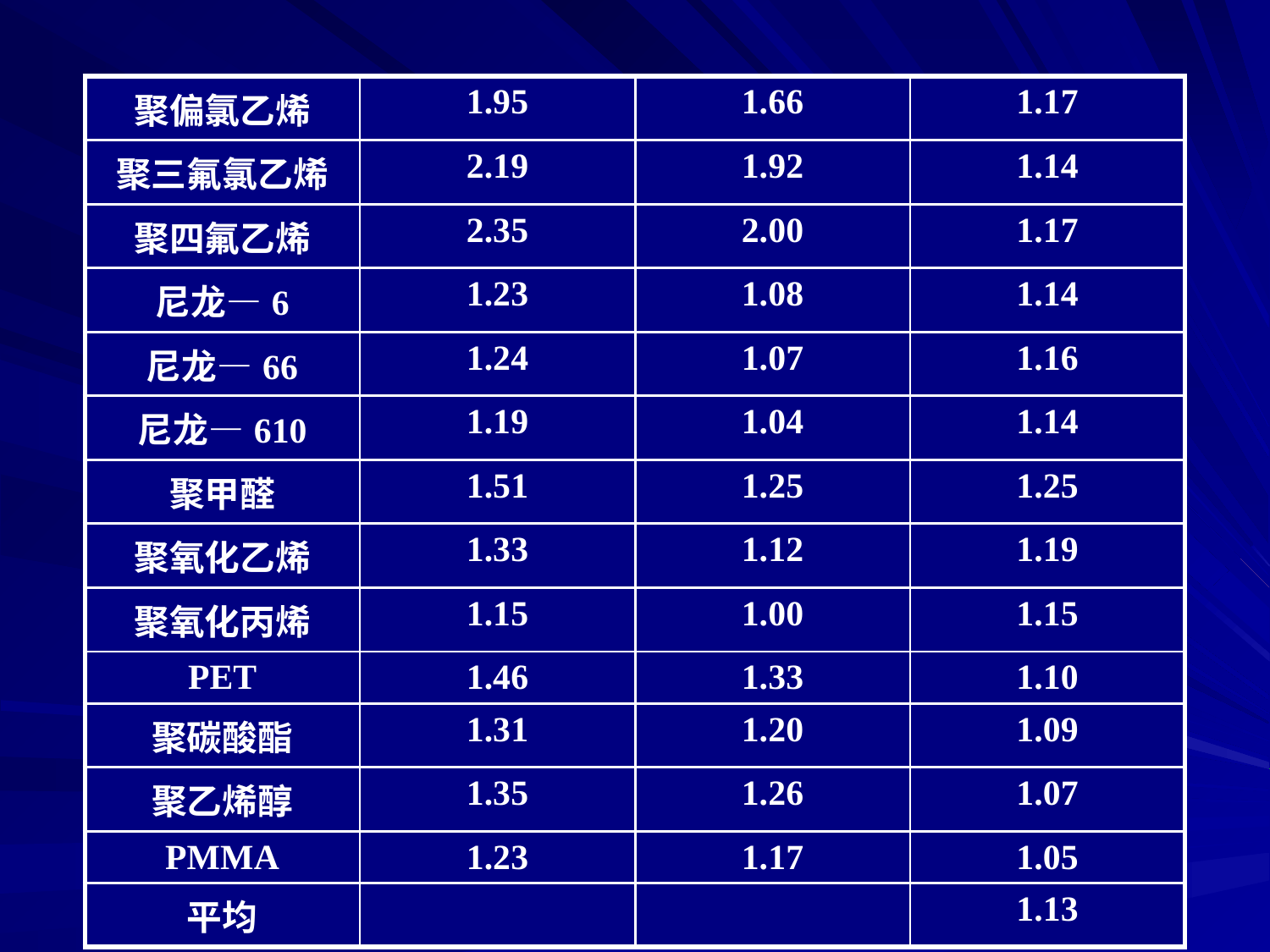

| 聚偏氯乙烯 | 1.95 | 1.66 | 1.17 |
| --- | --- | --- | --- |
| 聚三氟氯乙烯 | 2.19 | 1.92 | 1.14 |
| 聚四氟乙烯 | 2.35 | 2.00 | 1.17 |
| 尼龙—6 | 1.23 | 1.08 | 1.14 |
| 尼龙—66 | 1.24 | 1.07 | 1.16 |
| 尼龙—610 | 1.19 | 1.04 | 1.14 |
| 聚甲醛 | 1.51 | 1.25 | 1.25 |
| 聚氧化乙烯 | 1.33 | 1.12 | 1.19 |
| 聚氧化丙烯 | 1.15 | 1.00 | 1.15 |
| PET | 1.46 | 1.33 | 1.10 |
| 聚碳酸酯 | 1.31 | 1.20 | 1.09 |
| 聚乙烯醇 | 1.35 | 1.26 | 1.07 |
| PMMA | 1.23 | 1.17 | 1.05 |
| 平均 |  |  | 1.13 |